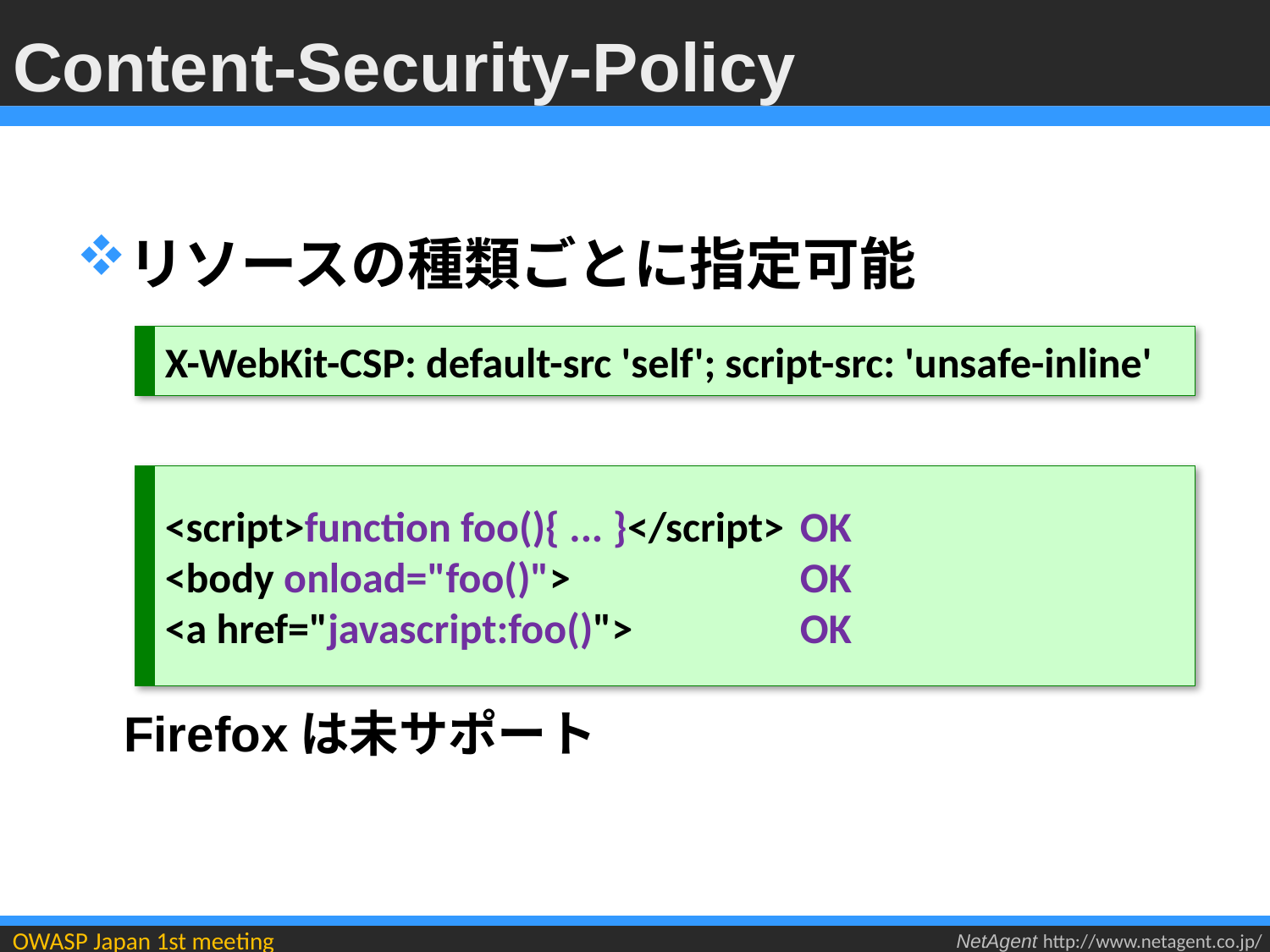

# Content-Security-Policy
リソースの種類ごとに指定可能
Firefoxは未サポート

X-WebKit-CSP: default-src 'self'; script-src: 'unsafe-inline'

<script>function foo(){ ... }</script> 	OK
<body onload="foo()">  		OK
<a href="javascript:foo()">  		OK